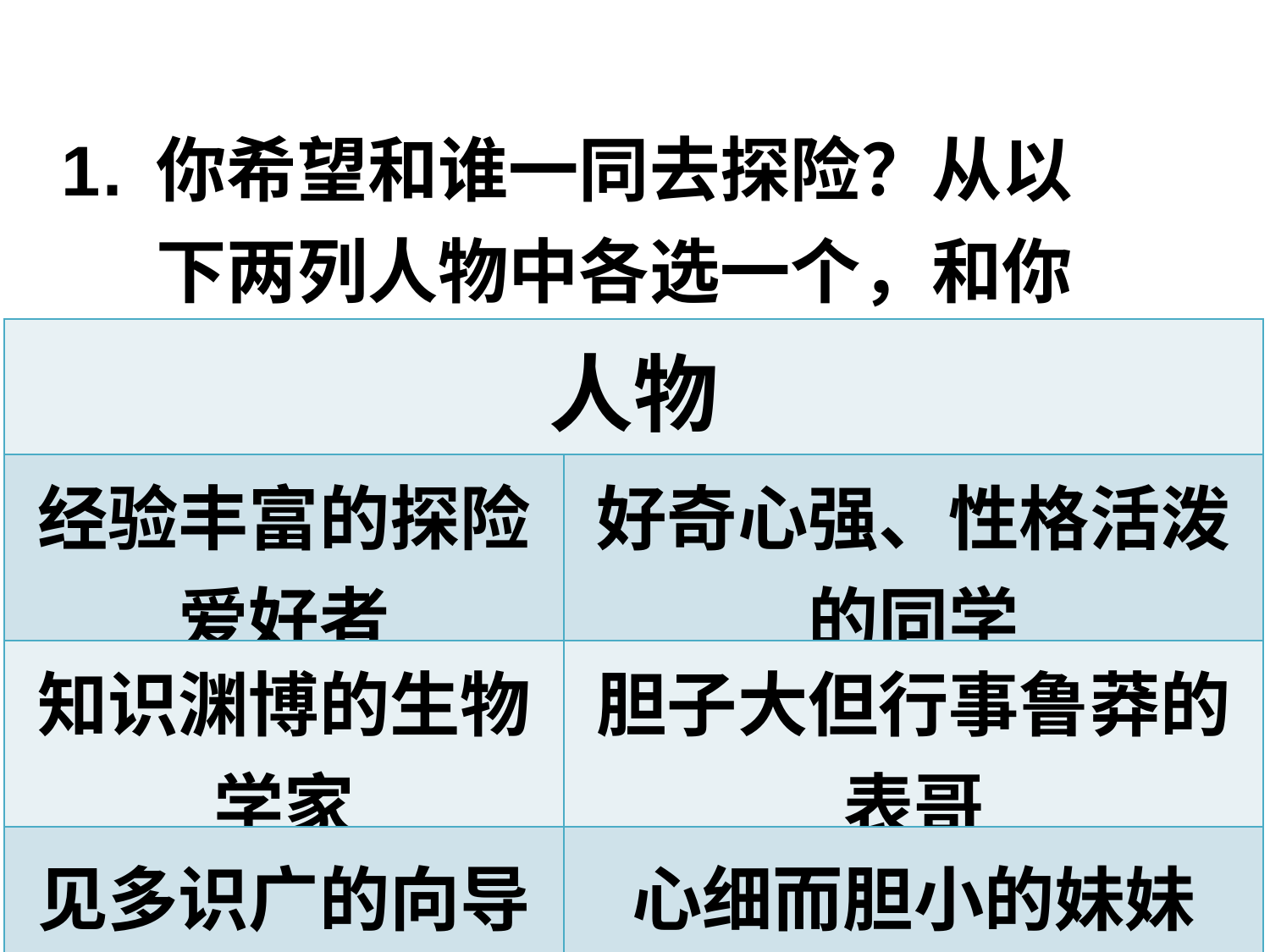

你希望和谁一同去探险？从以下两列人物中各选一个，和你一起组成一个探险小队。
| 人物 |  |
| --- | --- |
| 经验丰富的探险爱好者 | 好奇心强、性格活泼的同学 |
| 知识渊博的生物学家 | 胆子大但行事鲁莽的表哥 |
| 见多识广的向导 | 心细而胆小的妹妹 |